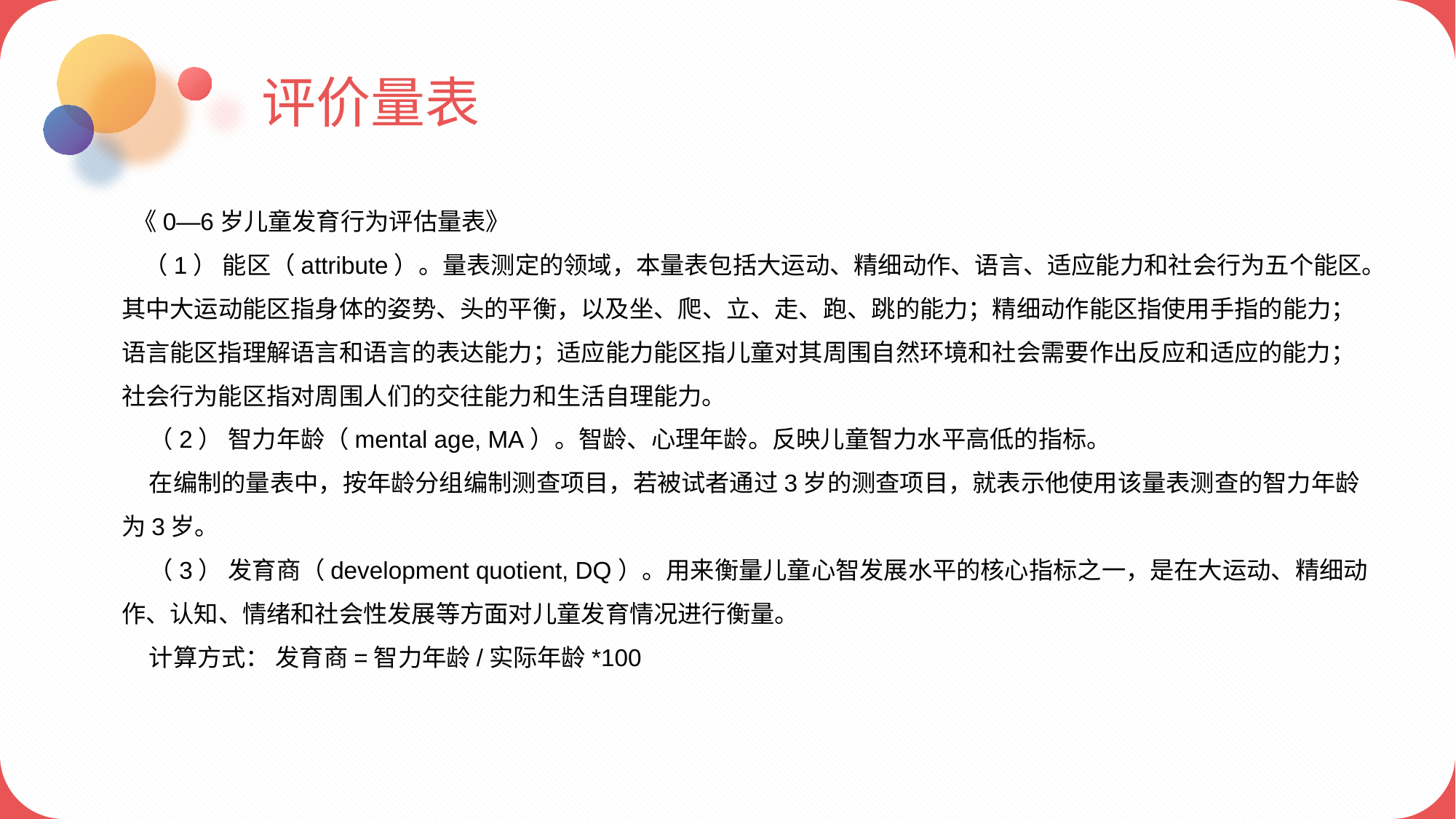

评价量表
 《0—6岁儿童发育行为评估量表》
   （1） 能区（attribute）。量表测定的领域，本量表包括大运动、精细动作、语言、适应能力和社会行为五个能区。其中大运动能区指身体的姿势、头的平衡，以及坐、爬、立、走、跑、跳的能力；精细动作能区指使用手指的能力；语言能区指理解语言和语言的表达能力；适应能力能区指儿童对其周围自然环境和社会需要作出反应和适应的能力；社会行为能区指对周围人们的交往能力和生活自理能力。
    （2） 智力年龄（mental age, MA）。智龄、心理年龄。反映儿童智力水平高低的指标。
    在编制的量表中，按年龄分组编制测查项目，若被试者通过3岁的测查项目，就表示他使用该量表测查的智力年龄为3岁。
    （3） 发育商（development quotient, DQ）。用来衡量儿童心智发展水平的核心指标之一，是在大运动、精细动作、认知、情绪和社会性发展等方面对儿童发育情况进行衡量。
    计算方式： 发育商=智力年龄/实际年龄*100